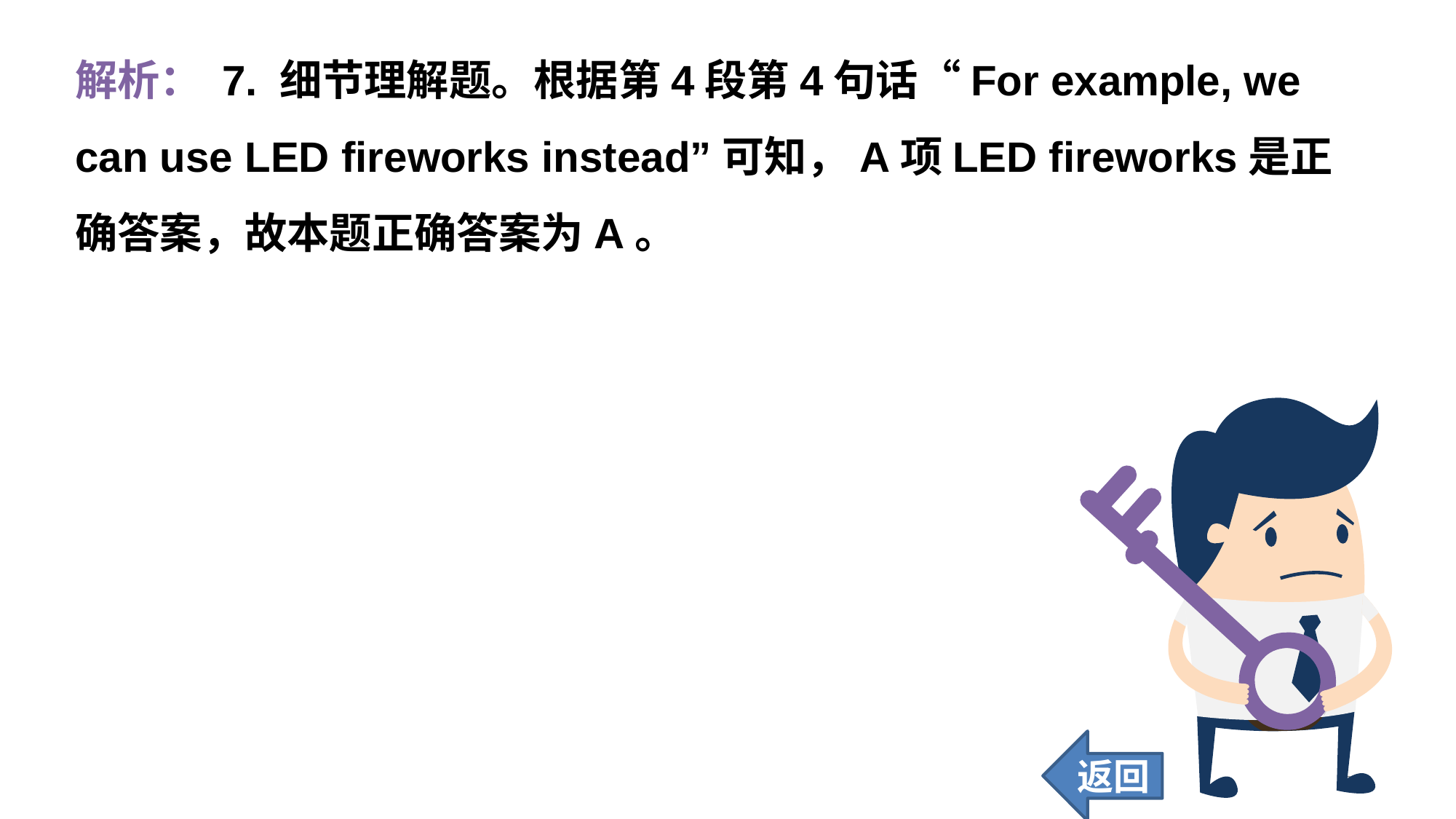

解析： 7. 细节理解题。根据第4段第4句话“For example, we can use LED fireworks instead”可知，A项LED fireworks是正确答案，故本题正确答案为A。

返回
227